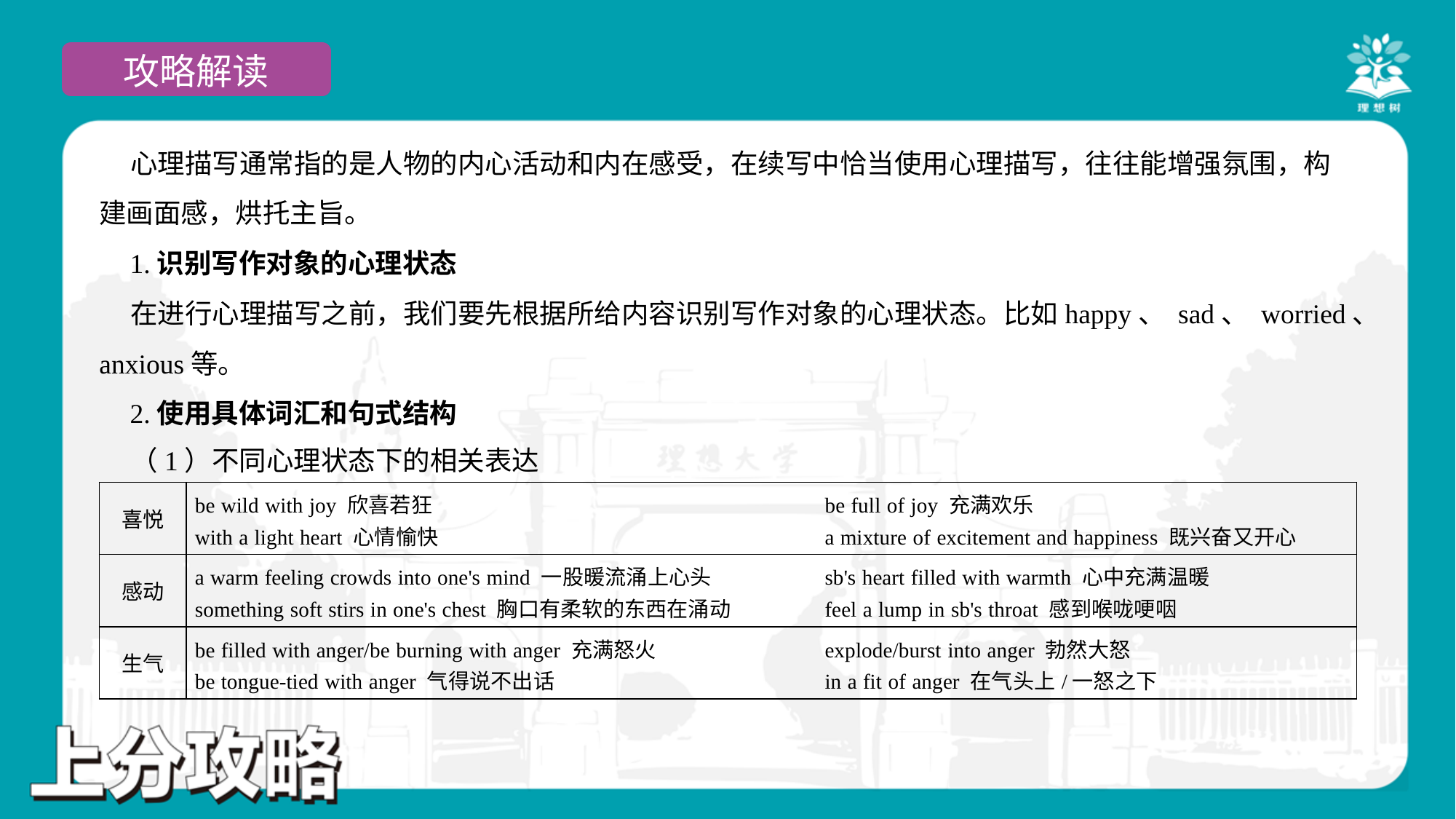

心理描写通常指的是人物的内心活动和内在感受，在续写中恰当使用心理描写，往往能增强氛围，构
建画面感，烘托主旨。
    1.识别写作对象的心理状态
    在进行心理描写之前，我们要先根据所给内容识别写作对象的心理状态。比如happy、 sad、 worried、
anxious等。
    2.使用具体词汇和句式结构
    （1）不同心理状态下的相关表达#3.1
| 喜悦 | be wild with joy 欣喜若狂 be full of joy 充满欢乐 with a light heart 心情愉快 a mixture of excitement and happiness 既兴奋又开心 |
| --- | --- |
| 感动 | a warm feeling crowds into one's mind 一股暖流涌上心头 sb's heart filled with warmth 心中充满温暖 something soft stirs in one's chest 胸口有柔软的东西在涌动 feel a lump in sb's throat 感到喉咙哽咽 |
| 生气 | be filled with anger/be burning with anger 充满怒火 explode/burst into anger 勃然大怒 be tongue-tied with anger 气得说不出话 in a fit of anger 在气头上/一怒之下 |